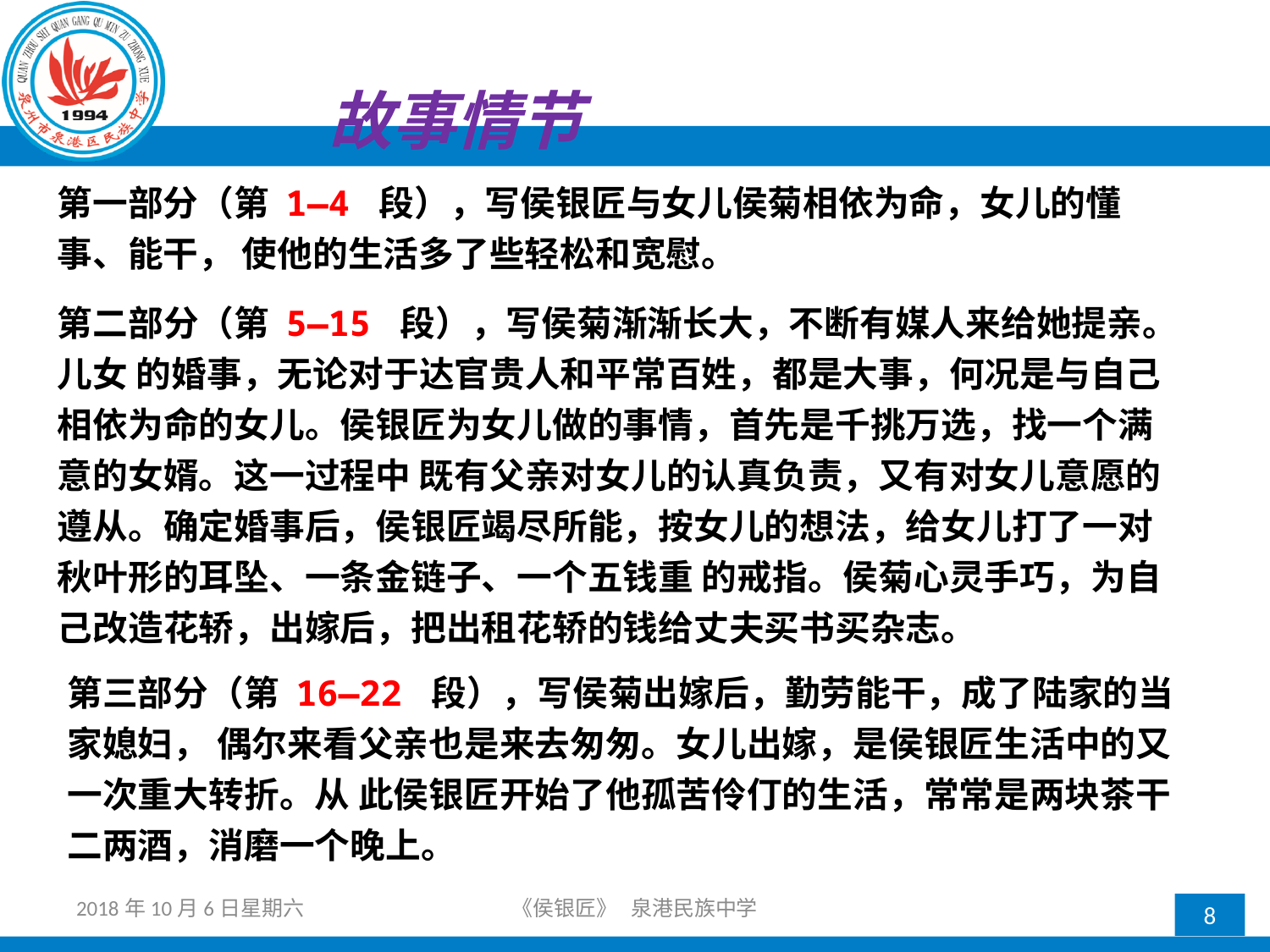

故事情节
第一部分（第 1—4 段），写侯银匠与女儿侯菊相依为命，女儿的懂事、能干， 使他的生活多了些轻松和宽慰。
第二部分（第 5—15 段），写侯菊渐渐长大，不断有媒人来给她提亲。儿女 的婚事，无论对于达官贵人和平常百姓，都是大事，何况是与自己相依为命的女儿。侯银匠为女儿做的事情，首先是千挑万选，找一个满意的女婿。这一过程中 既有父亲对女儿的认真负责，又有对女儿意愿的遵从。确定婚事后，侯银匠竭尽所能，按女儿的想法，给女儿打了一对秋叶形的耳坠、一条金链子、一个五钱重 的戒指。侯菊心灵手巧，为自己改造花轿，出嫁后，把出租花轿的钱给丈夫买书买杂志。
第三部分（第 16—22 段），写侯菊出嫁后，勤劳能干，成了陆家的当家媳妇， 偶尔来看父亲也是来去匆匆。女儿出嫁，是侯银匠生活中的又一次重大转折。从 此侯银匠开始了他孤苦伶仃的生活，常常是两块茶干二两酒，消磨一个晚上。
2018年10月6日星期六
《侯银匠》  泉港民族中学